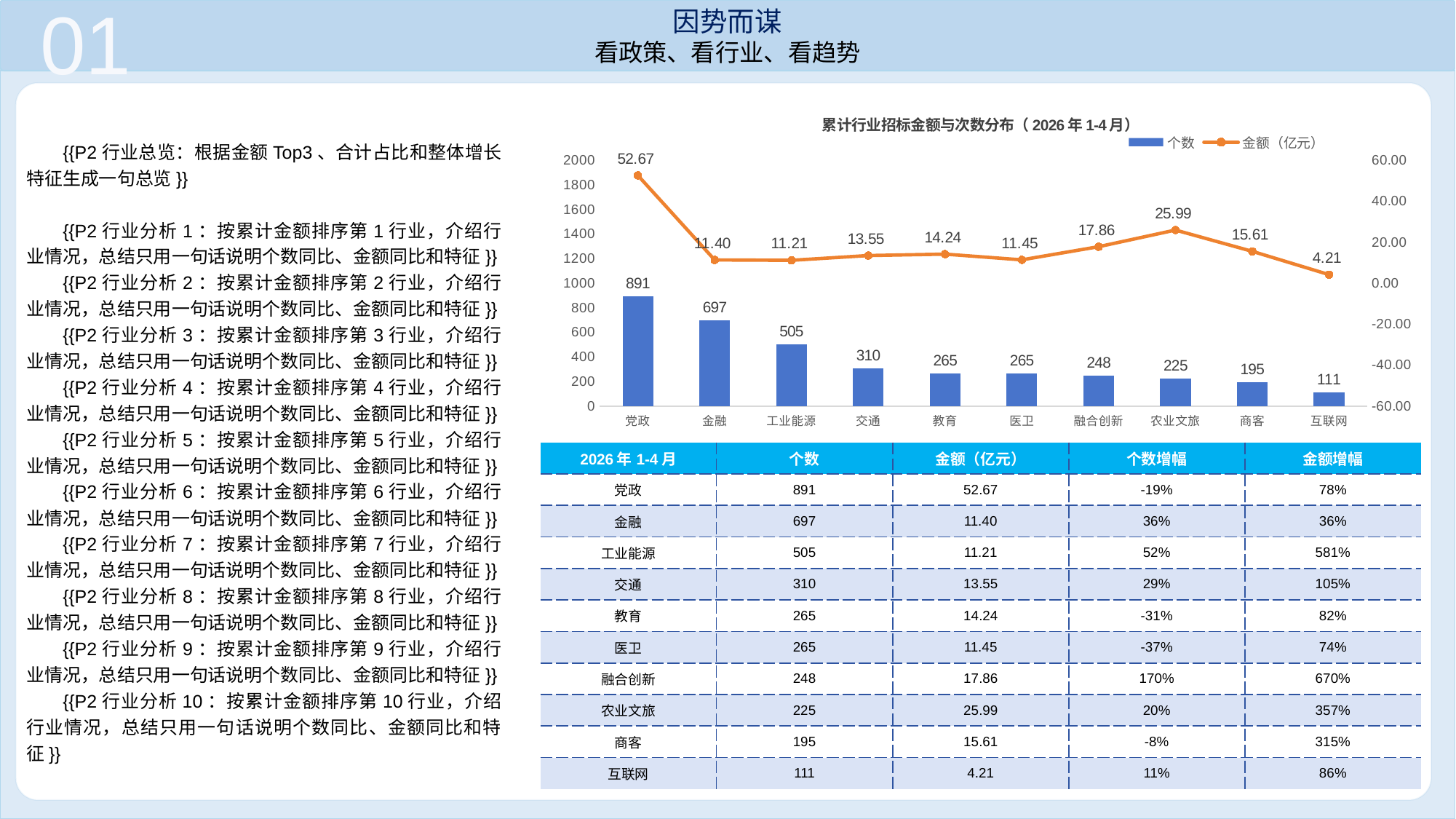

01
因势而谋
看政策、看行业、看趋势

### Chart: 累计行业招标金额与次数分布（2026年1-4月）

| Category | 个数 | 金额（亿元） |
|---|---|---|
| 党政 | 891.0 | 52.6651238395 |
| 金融 | 697.0 | 11.3974144964 |
| 工业能源 | 505.0 | 11.2079909005 |
| 交通 | 310.0 | 13.5543636408 |
| 教育 | 265.0 | 14.2448201039 |
| 医卫 | 265.0 | 11.4541742115 |
| 融合创新 | 248.0 | 17.8612789088 |
| 农业文旅 | 225.0 | 25.9948334228 |
| 商客 | 195.0 | 15.6104514728 |
| 互联网 | 111.0 | 4.2102193565 |
{{P2行业总览：根据金额Top3、合计占比和整体增长特征生成一句总览}}

{{P2行业分析1：按累计金额排序第1行业，介绍行业情况，总结只用一句话说明个数同比、金额同比和特征}}
{{P2行业分析2：按累计金额排序第2行业，介绍行业情况，总结只用一句话说明个数同比、金额同比和特征}}
{{P2行业分析3：按累计金额排序第3行业，介绍行业情况，总结只用一句话说明个数同比、金额同比和特征}}
{{P2行业分析4：按累计金额排序第4行业，介绍行业情况，总结只用一句话说明个数同比、金额同比和特征}}
{{P2行业分析5：按累计金额排序第5行业，介绍行业情况，总结只用一句话说明个数同比、金额同比和特征}}
{{P2行业分析6：按累计金额排序第6行业，介绍行业情况，总结只用一句话说明个数同比、金额同比和特征}}
{{P2行业分析7：按累计金额排序第7行业，介绍行业情况，总结只用一句话说明个数同比、金额同比和特征}}
{{P2行业分析8：按累计金额排序第8行业，介绍行业情况，总结只用一句话说明个数同比、金额同比和特征}}
{{P2行业分析9：按累计金额排序第9行业，介绍行业情况，总结只用一句话说明个数同比、金额同比和特征}}
{{P2行业分析10：按累计金额排序第10行业，介绍行业情况，总结只用一句话说明个数同比、金额同比和特征}}
| 2026年1-4月 | 个数 | 金额（亿元） | 个数增幅 | 金额增幅 |
| --- | --- | --- | --- | --- |
| 党政 | 891 | 52.67 | -19% | 78% |
| 金融 | 697 | 11.40 | 36% | 36% |
| 工业能源 | 505 | 11.21 | 52% | 581% |
| 交通 | 310 | 13.55 | 29% | 105% |
| 教育 | 265 | 14.24 | -31% | 82% |
| 医卫 | 265 | 11.45 | -37% | 74% |
| 融合创新 | 248 | 17.86 | 170% | 670% |
| 农业文旅 | 225 | 25.99 | 20% | 357% |
| 商客 | 195 | 15.61 | -8% | 315% |
| 互联网 | 111 | 4.21 | 11% | 86% |